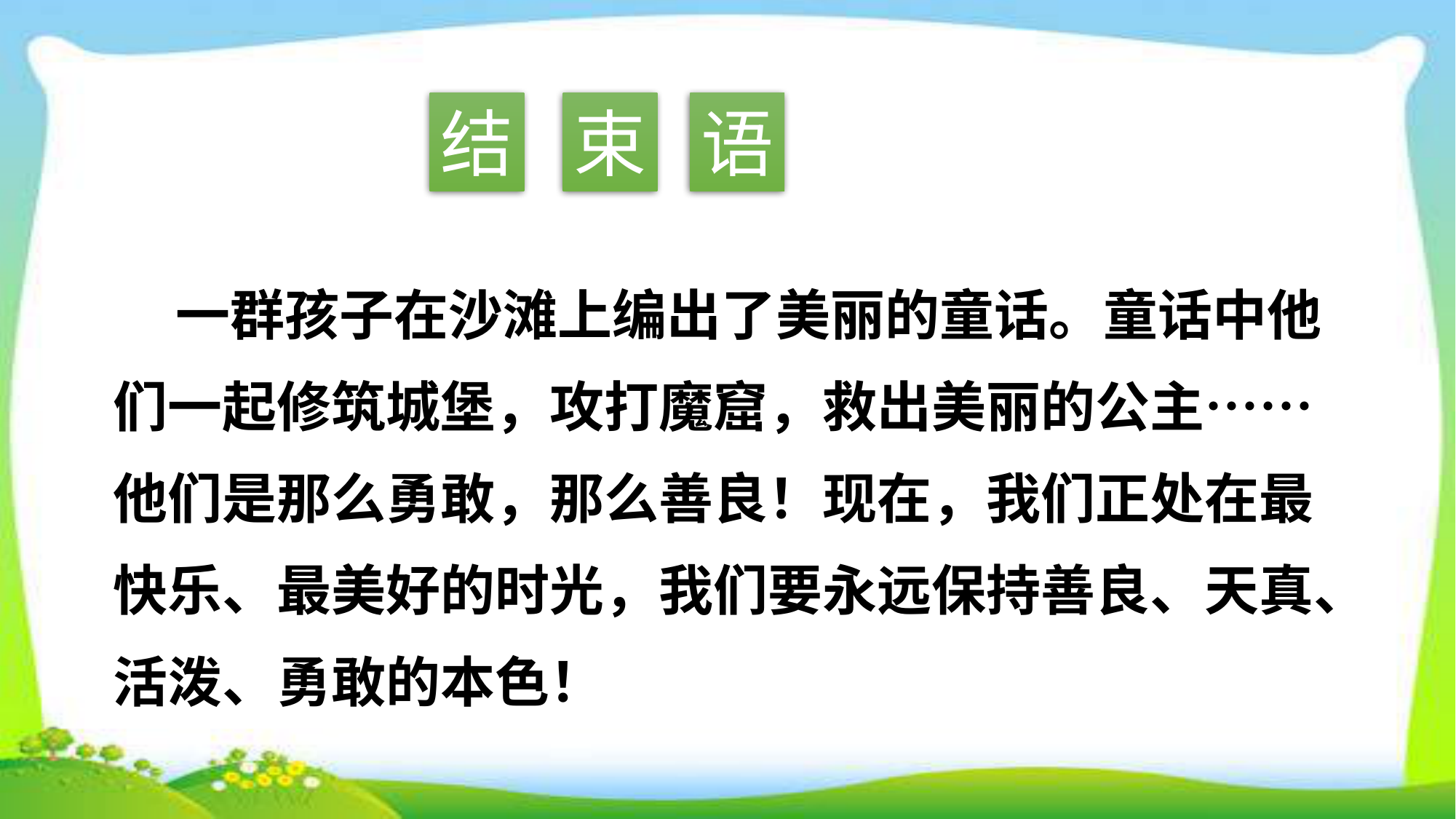

结
束
语
    一群孩子在沙滩上编出了美丽的童话。童话中他们一起修筑城堡，攻打魔窟，救出美丽的公主……他们是那么勇敢，那么善良！现在，我们正处在最快乐、最美好的时光，我们要永远保持善良、天真、活泼、勇敢的本色！